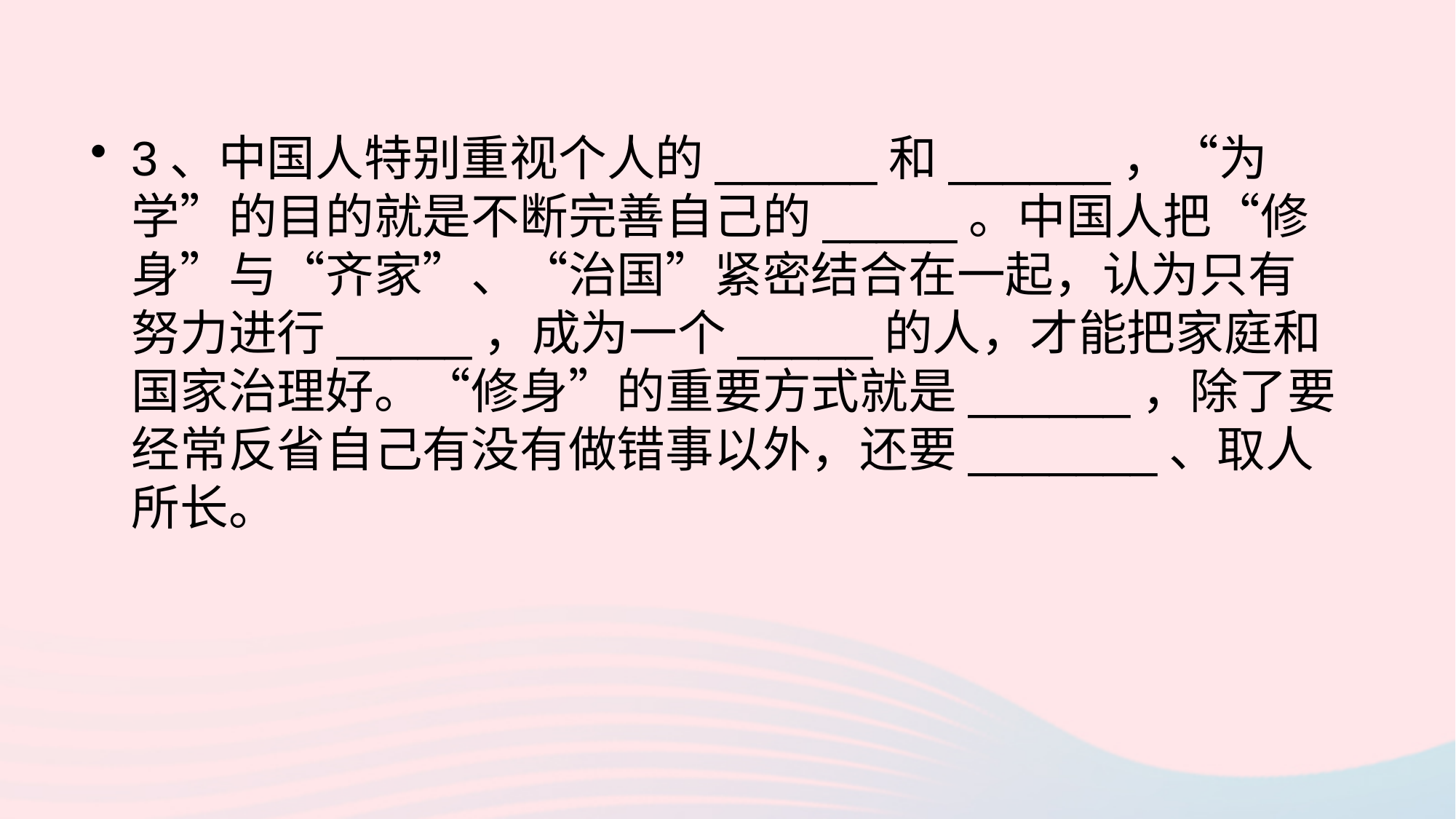

3、中国人特别重视个人的______和______，“为学”的目的就是不断完善自己的_____。中国人把“修身”与“齐家”、“治国”紧密结合在一起，认为只有努力进行_____，成为一个_____的人，才能把家庭和国家治理好。“修身”的重要方式就是______，除了要经常反省自己有没有做错事以外，还要_______、取人所长。